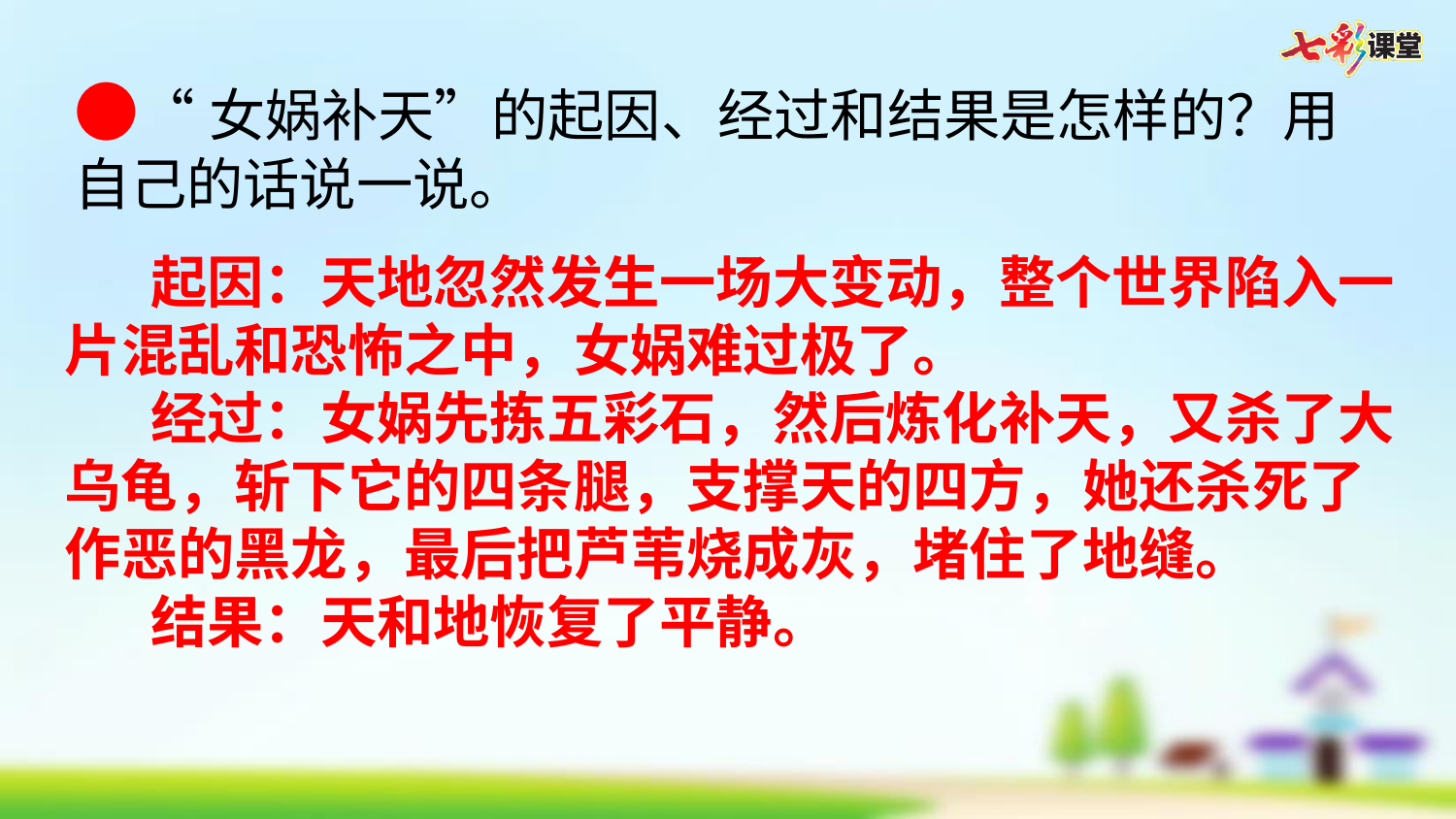

●“女娲补天”的起因、经过和结果是怎样的？用自己的话说一说。
起因：天地忽然发生一场大变动，整个世界陷入一片混乱和恐怖之中，女娲难过极了。
经过：女娲先拣五彩石，然后炼化补天，又杀了大乌龟，斩下它的四条腿，支撑天的四方，她还杀死了作恶的黑龙，最后把芦苇烧成灰，堵住了地缝。
结果：天和地恢复了平静。